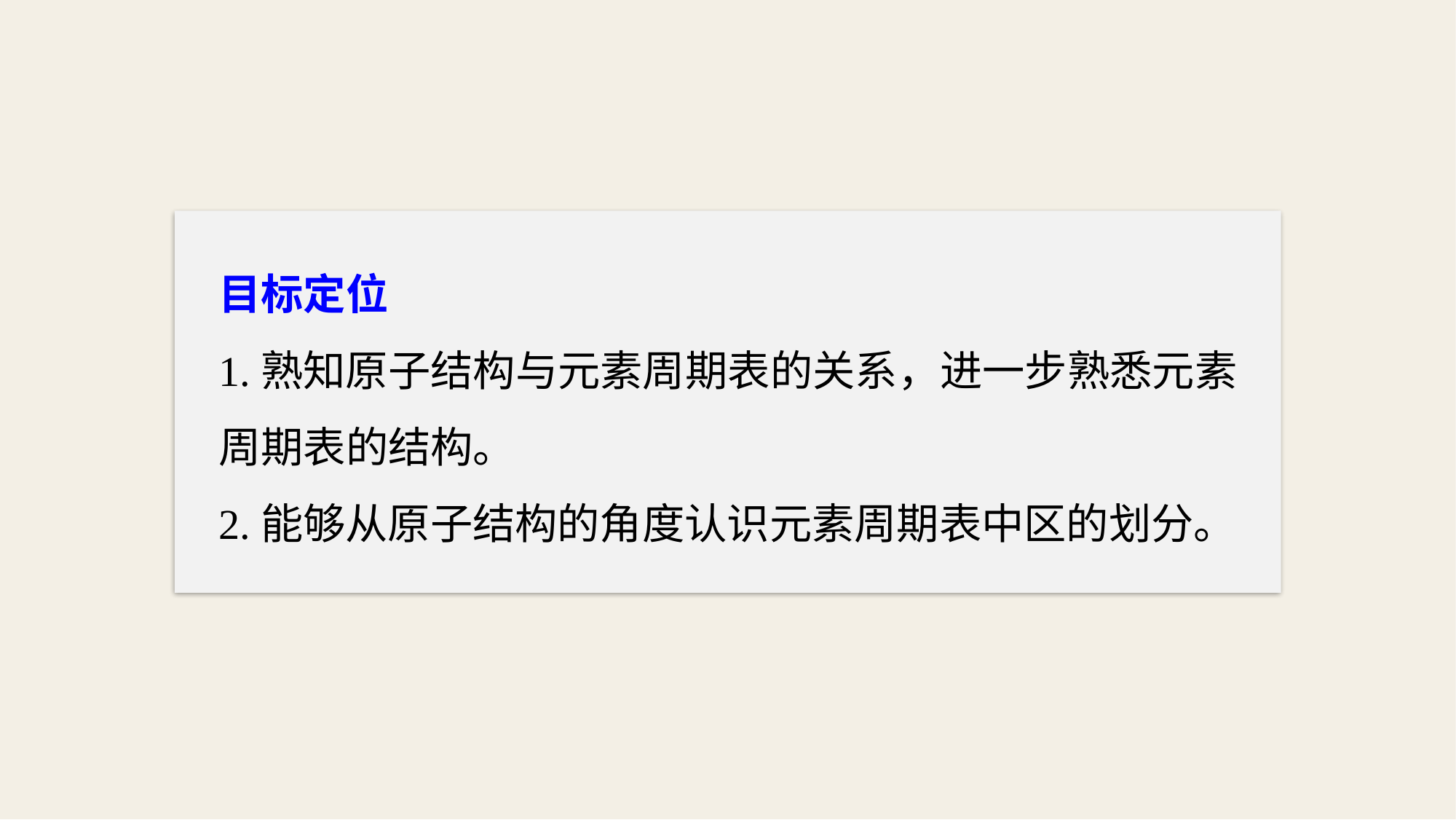

目标定位
1.熟知原子结构与元素周期表的关系，进一步熟悉元素周期表的结构。
2.能够从原子结构的角度认识元素周期表中区的划分。